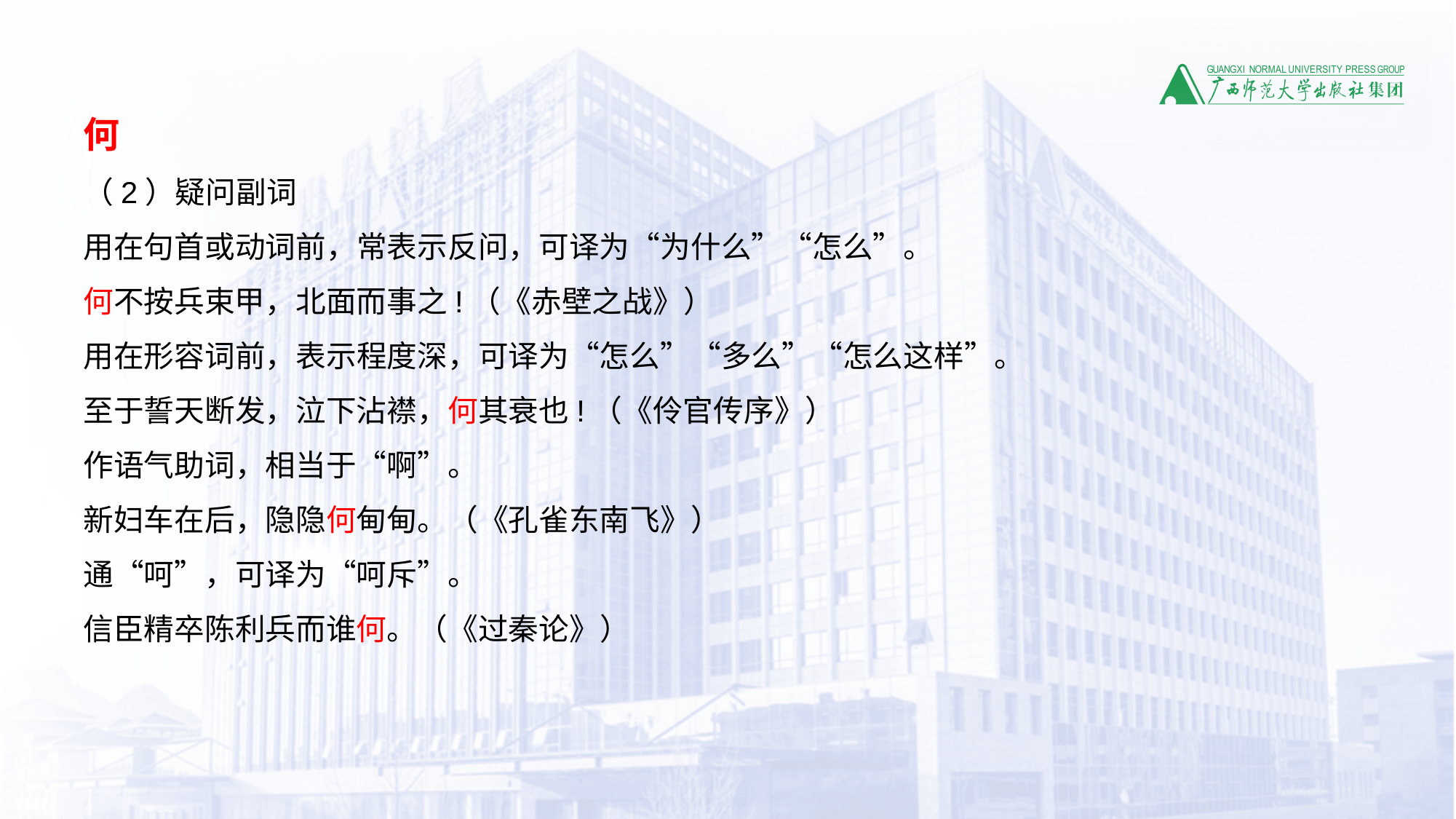

何
（2）疑问副词
用在句首或动词前，常表示反问，可译为“为什么”“怎么”。
何不按兵束甲，北面而事之!（《赤壁之战》）
用在形容词前，表示程度深，可译为“怎么”“多么”“怎么这样”。
至于誓天断发，泣下沾襟，何其衰也!（《伶官传序》）
作语气助词，相当于“啊”。
新妇车在后，隐隐何甸甸。（《孔雀东南飞》）
通“呵”，可译为“呵斥”。
信臣精卒陈利兵而谁何。（《过秦论》）